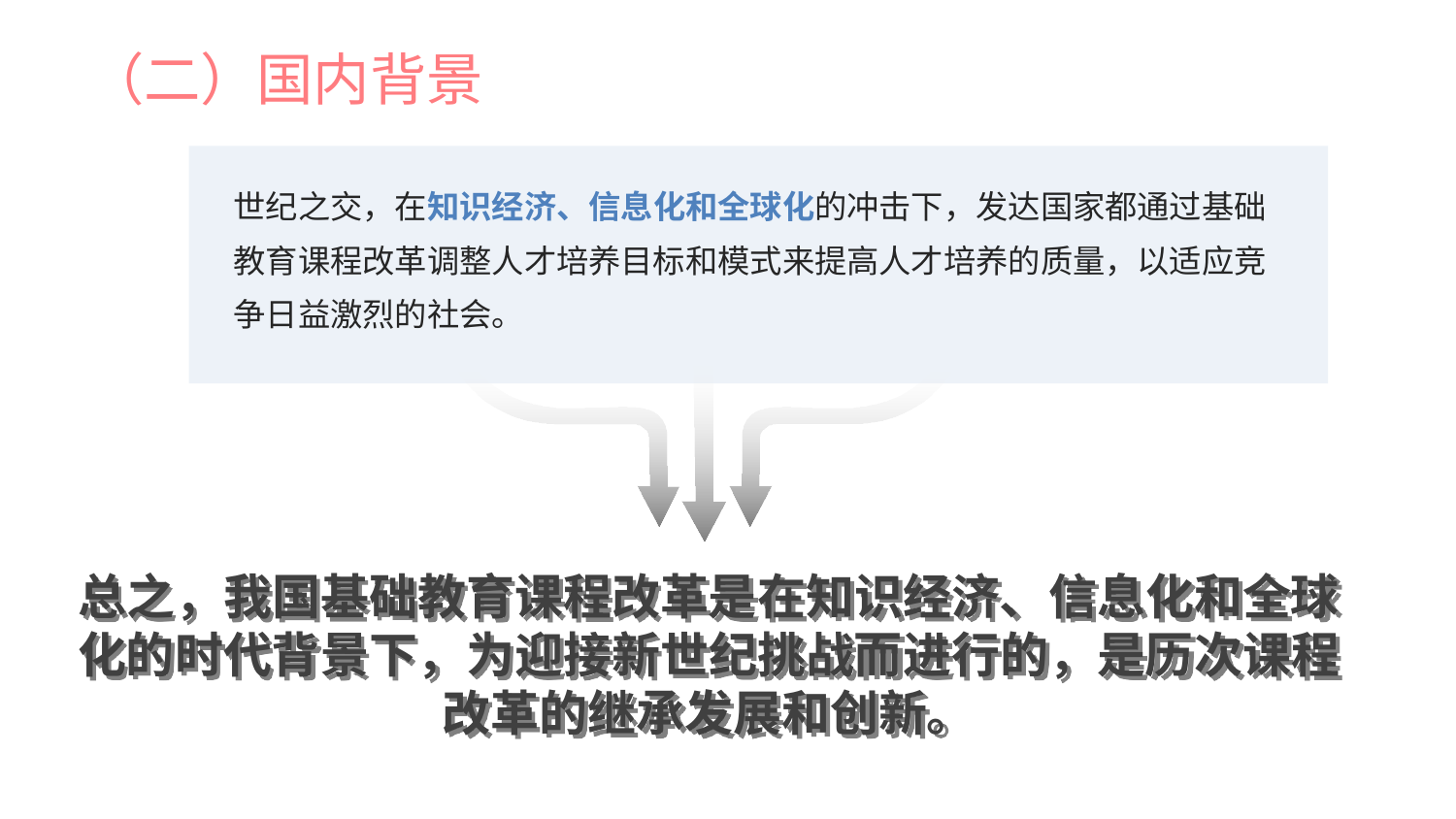

# （二）国内背景

世纪之交，在知识经济、信息化和全球化的冲击下，发达国家都通过基础教育课程改革调整人才培养目标和模式来提高人才培养的质量，以适应竞争日益激烈的社会。

总之，我国基础教育课程改革是在知识经济、信息化和全球化的时代背景下，为迎接新世纪挑战而进行的，是历次课程改革的继承发展和创新。